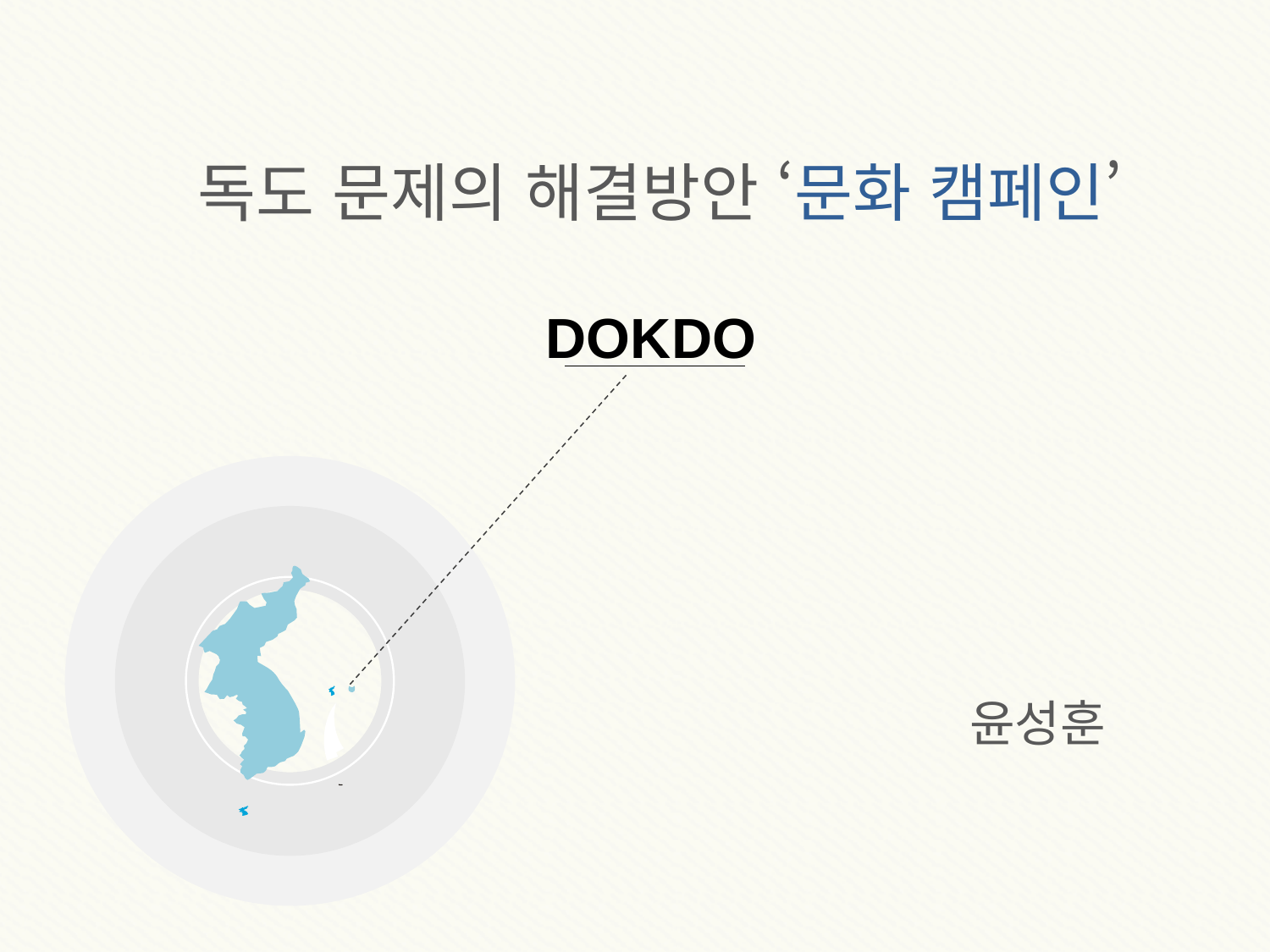

독도 문제의 해결방안 ‘문화 캠페인’
DOKDO

윤성훈